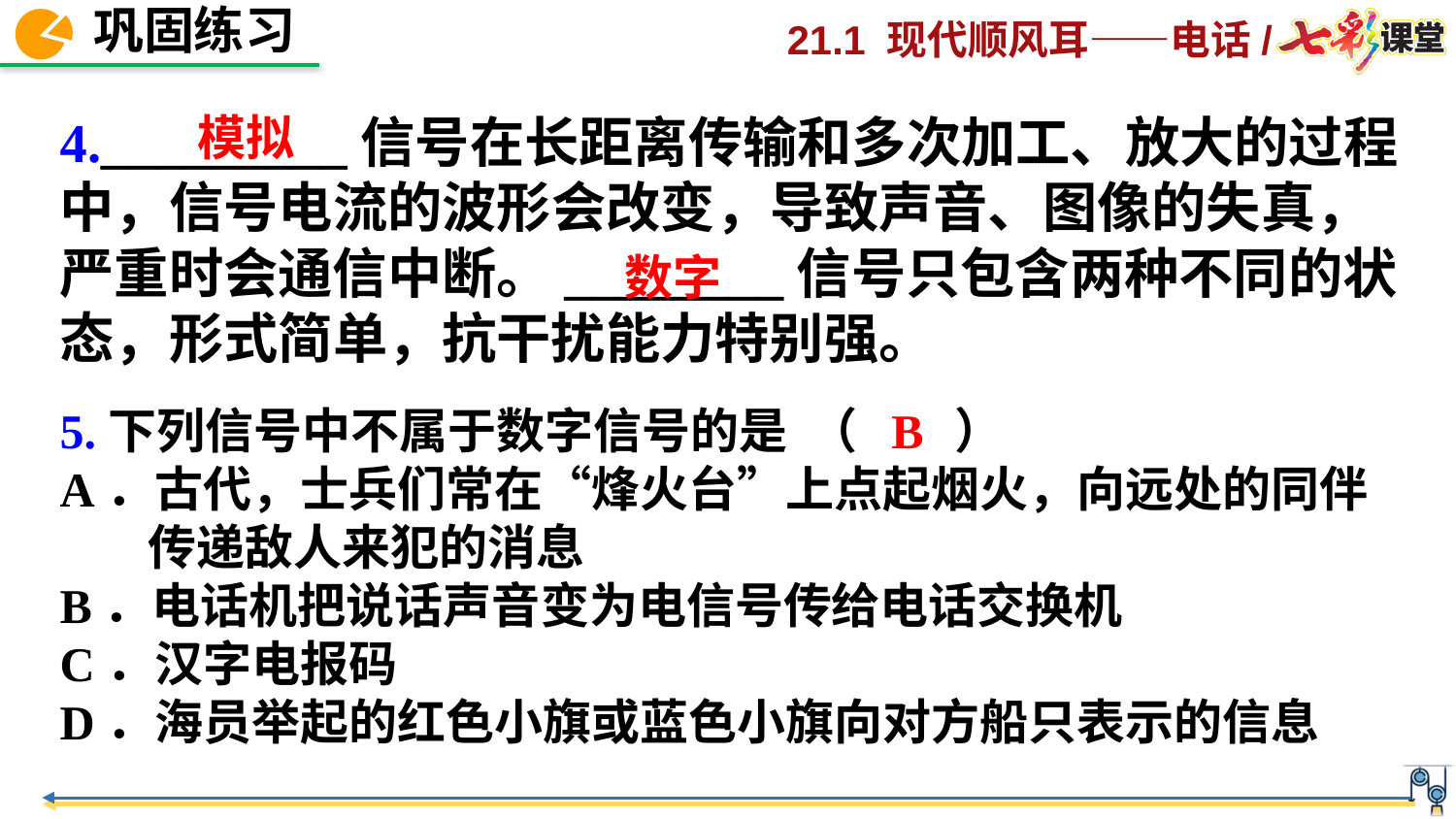

4._________信号在长距离传输和多次加工、放大的过程中，信号电流的波形会改变，导致声音、图像的失真，严重时会通信中断。________信号只包含两种不同的状态，形式简单，抗干扰能力特别强。
　模拟
数字
5.下列信号中不属于数字信号的是  （　　）
A．古代，士兵们常在“烽火台”上点起烟火，向远处的同伴
       传递敌人来犯的消息
B．电话机把说话声音变为电信号传给电话交换机
C．汉字电报码
D．海员举起的红色小旗或蓝色小旗向对方船只表示的信息
B